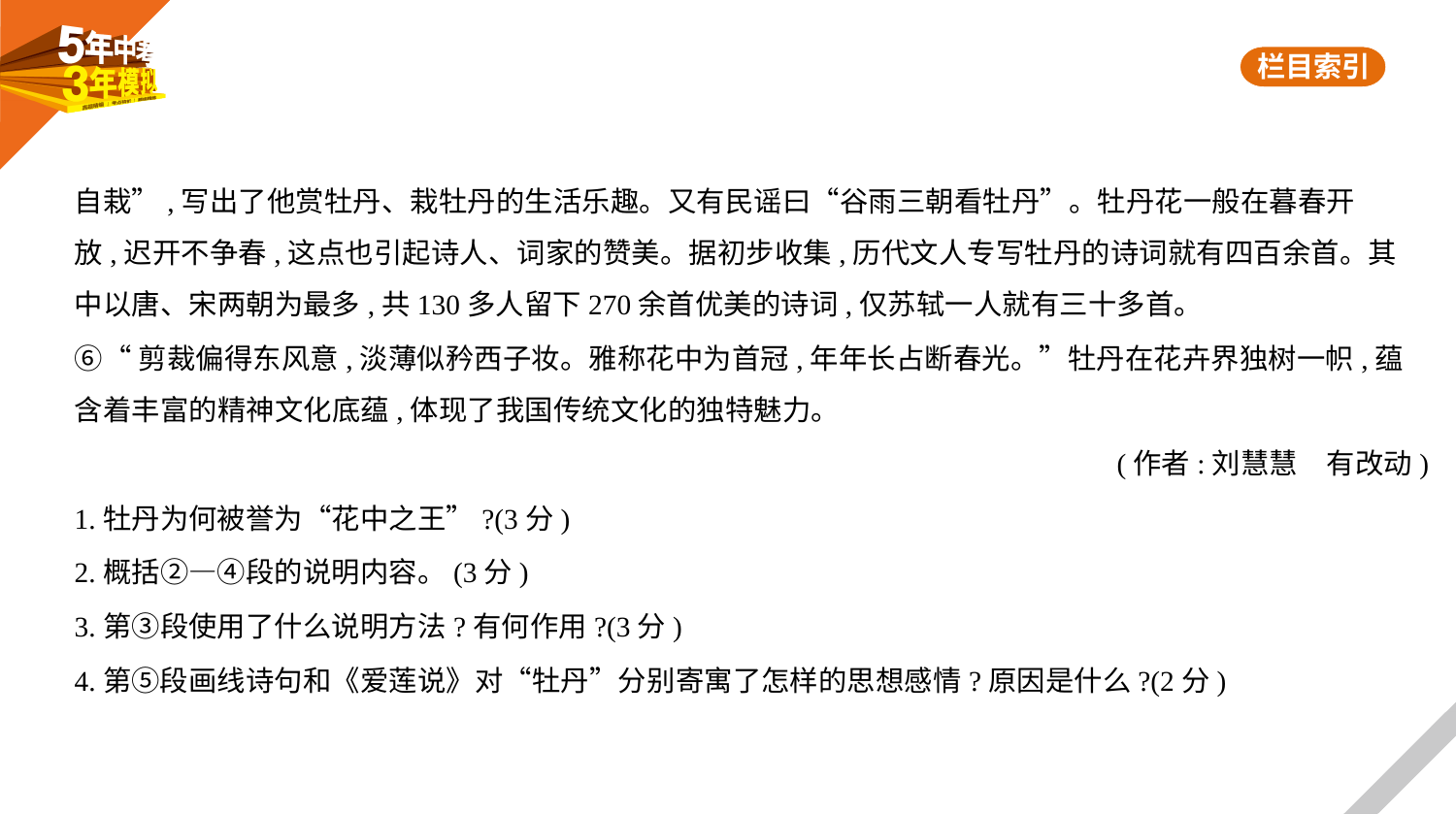

自栽”,写出了他赏牡丹、栽牡丹的生活乐趣。又有民谣曰“谷雨三朝看牡丹”。牡丹花一般在暮春开
放,迟开不争春,这点也引起诗人、词家的赞美。据初步收集,历代文人专写牡丹的诗词就有四百余首。其
中以唐、宋两朝为最多,共130多人留下270余首优美的诗词,仅苏轼一人就有三十多首。
⑥“剪裁偏得东风意,淡薄似矜西子妆。雅称花中为首冠,年年长占断春光。”牡丹在花卉界独树一帜,蕴
含着丰富的精神文化底蕴,体现了我国传统文化的独特魅力。
(作者:刘慧慧　有改动)
1.牡丹为何被誉为“花中之王”?(3分)
2.概括②—④段的说明内容。(3分)
3.第③段使用了什么说明方法?有何作用?(3分)
4.第⑤段画线诗句和《爱莲说》对“牡丹”分别寄寓了怎样的思想感情?原因是什么?(2分)